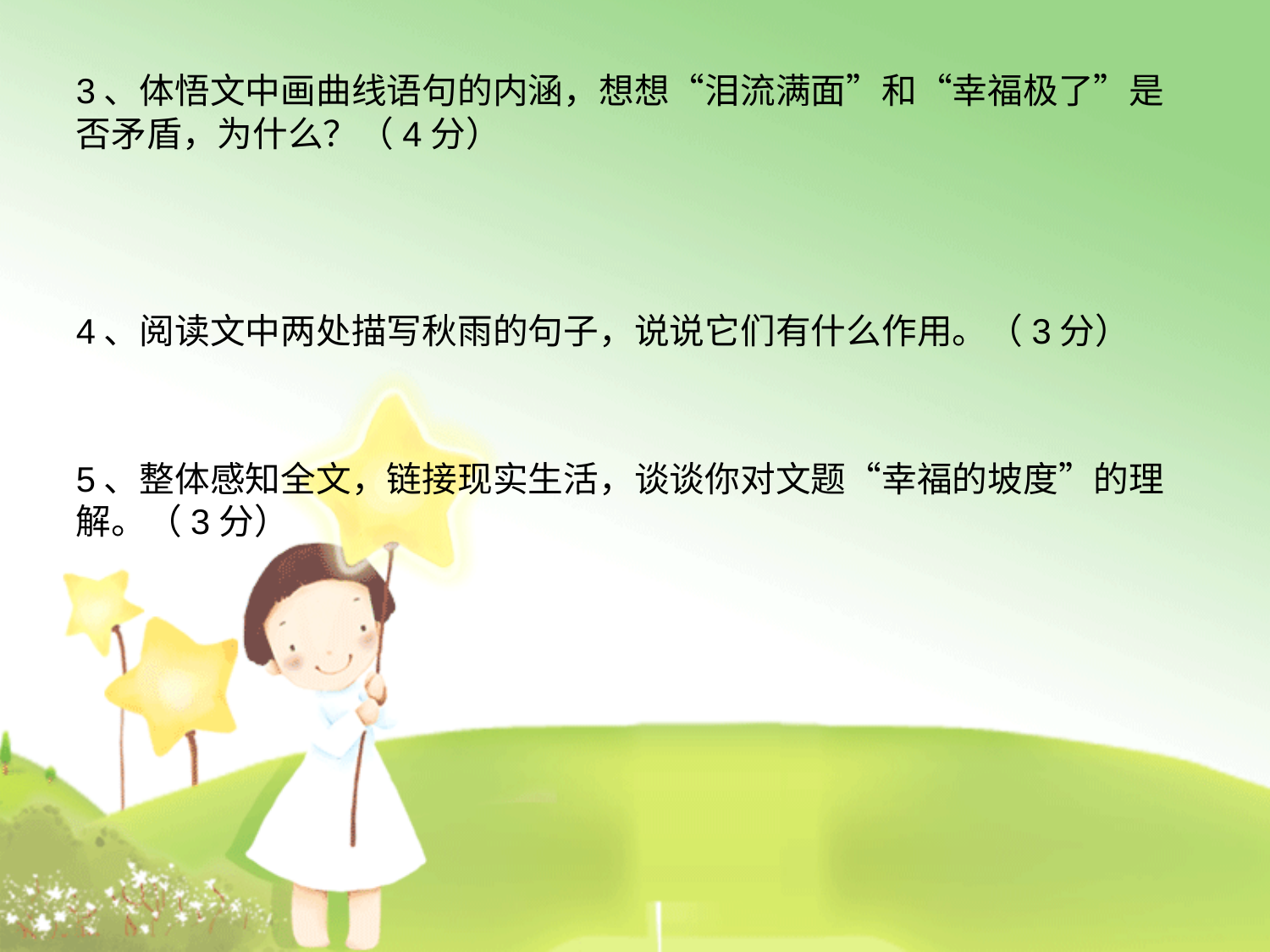

3、体悟文中画曲线语句的内涵，想想“泪流满面”和“幸福极了”是否矛盾，为什么？（4分）

4、阅读文中两处描写秋雨的句子，说说它们有什么作用。（3分）

5、整体感知全文，链接现实生活，谈谈你对文题“幸福的坡度”的理解。（3分）